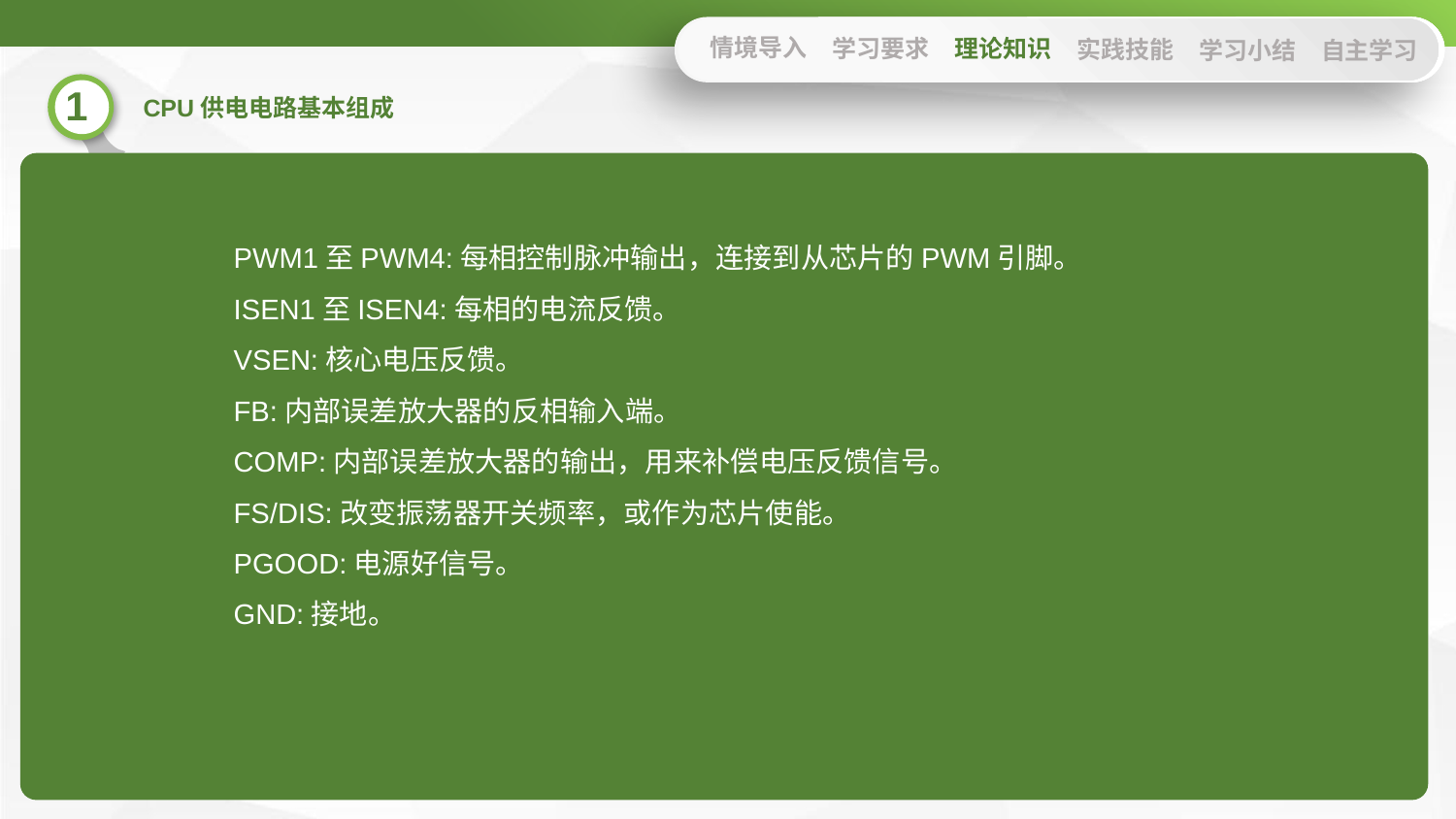

情境导入
学习要求
理论知识
实践技能
学习小结
自主学习
PWM1至PWM4:每相控制脉冲输出，连接到从芯片的PWM引脚。
ISEN1至ISEN4:每相的电流反馈。
VSEN:核心电压反馈。
FB:内部误差放大器的反相输入端。
COMP:内部误差放大器的输出，用来补偿电压反馈信号。
FS/DIS:改变振荡器开关频率，或作为芯片使能。
PGOOD:电源好信号。
GND:接地。